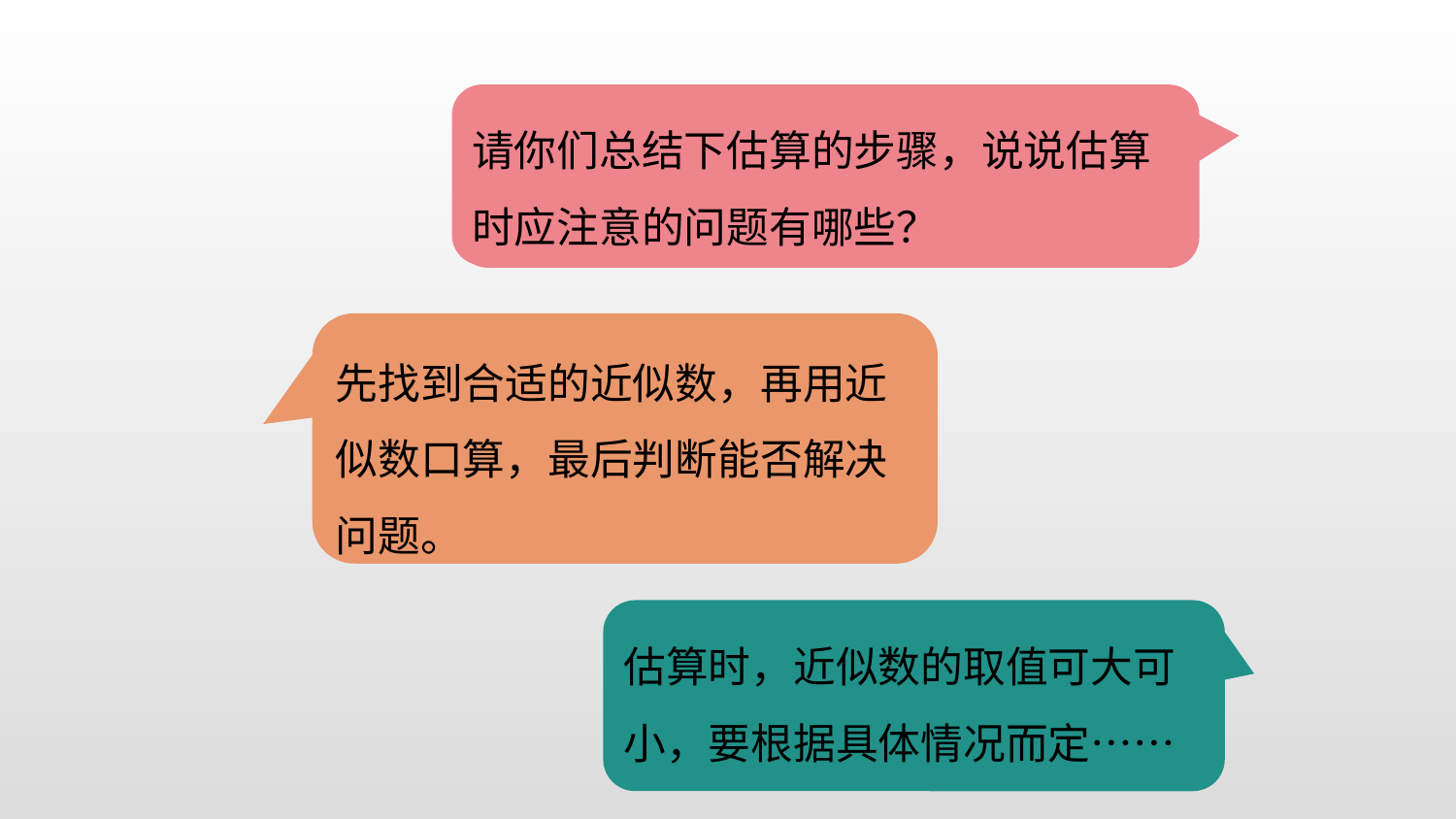

请你们总结下估算的步骤，说说估算时应注意的问题有哪些？
要解决问题，有时候不需要准确计算，只要进行估算就可以了！
先找到合适的近似数，再用近似数口算，最后判断能否解决问题。
估算时，近似数的取值可大可小，要根据具体情况而定……